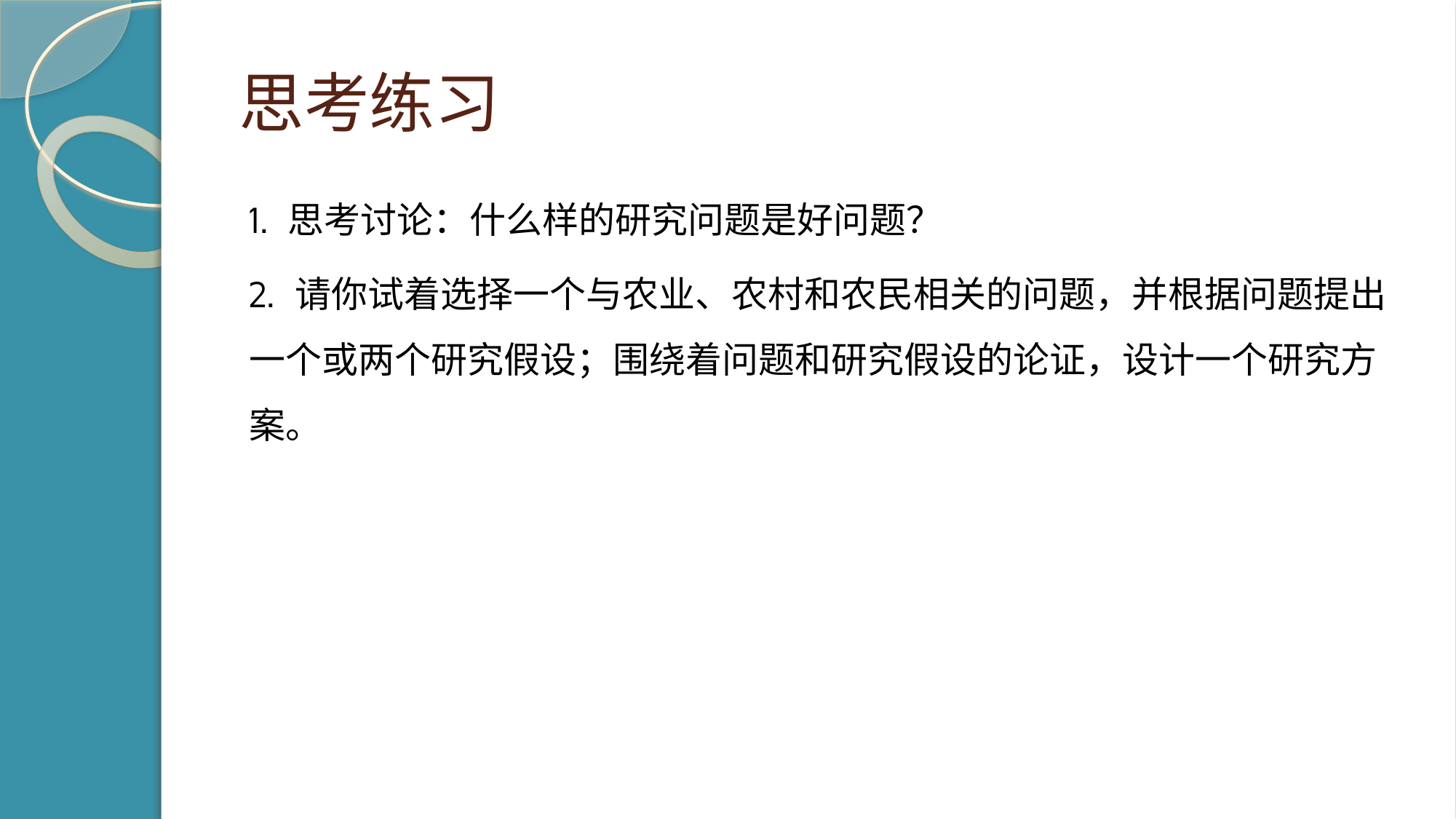

# 思考练习
1. 思考讨论：什么样的研究问题是好问题？
2. 请你试着选择一个与农业、农村和农民相关的问题，并根据问题提出一个或两个研究假设；围绕着问题和研究假设的论证，设计一个研究方案。